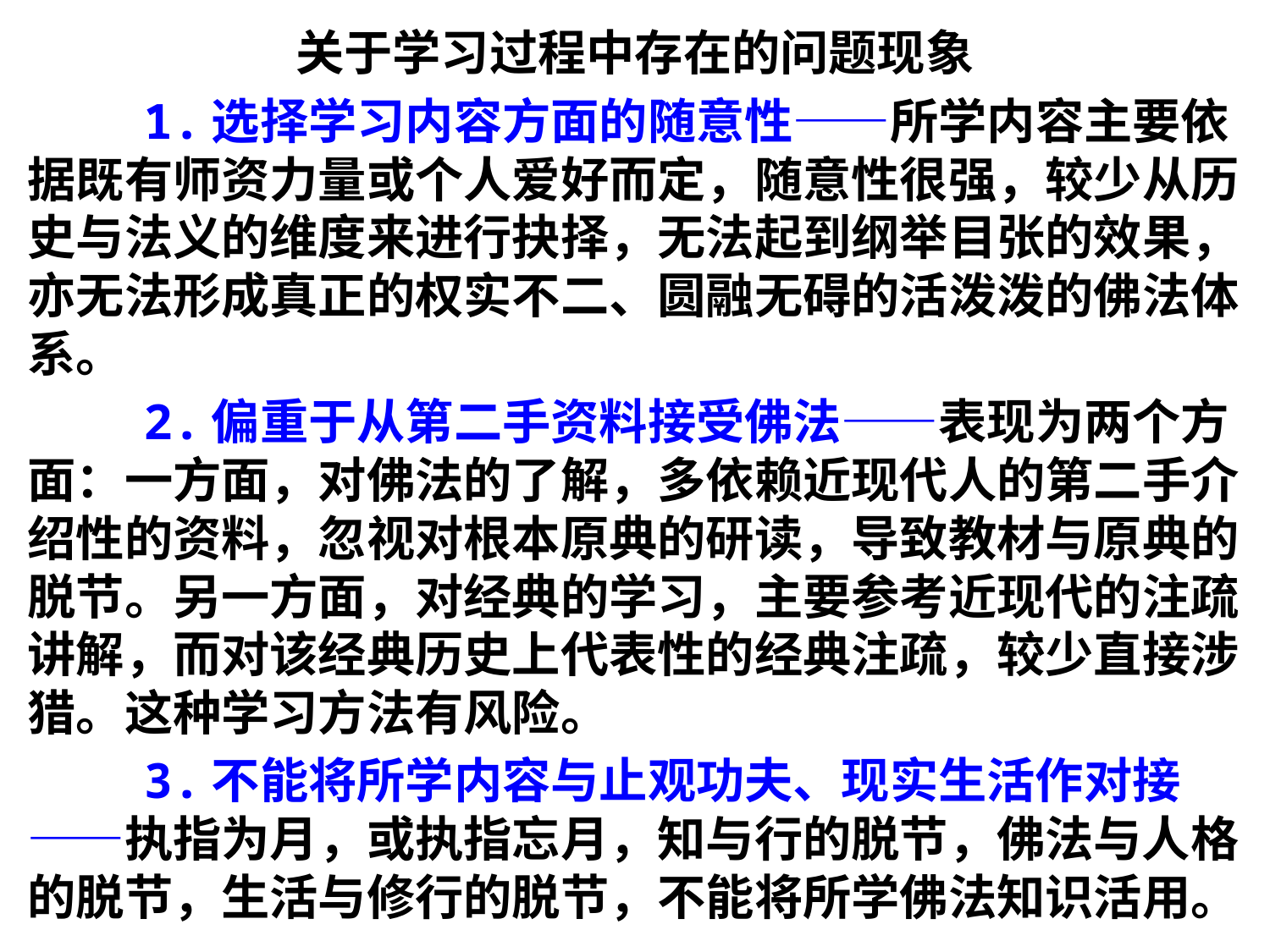

关于学习过程中存在的问题现象
    1.选择学习内容方面的随意性——所学内容主要依据既有师资力量或个人爱好而定，随意性很强，较少从历史与法义的维度来进行抉择，无法起到纲举目张的效果，亦无法形成真正的权实不二、圆融无碍的活泼泼的佛法体系。
    2.偏重于从第二手资料接受佛法——表现为两个方面：一方面，对佛法的了解，多依赖近现代人的第二手介绍性的资料，忽视对根本原典的研读，导致教材与原典的脱节。另一方面，对经典的学习，主要参考近现代的注疏讲解，而对该经典历史上代表性的经典注疏，较少直接涉猎。这种学习方法有风险。
    3.不能将所学内容与止观功夫、现实生活作对接——执指为月，或执指忘月，知与行的脱节，佛法与人格的脱节，生活与修行的脱节，不能将所学佛法知识活用。